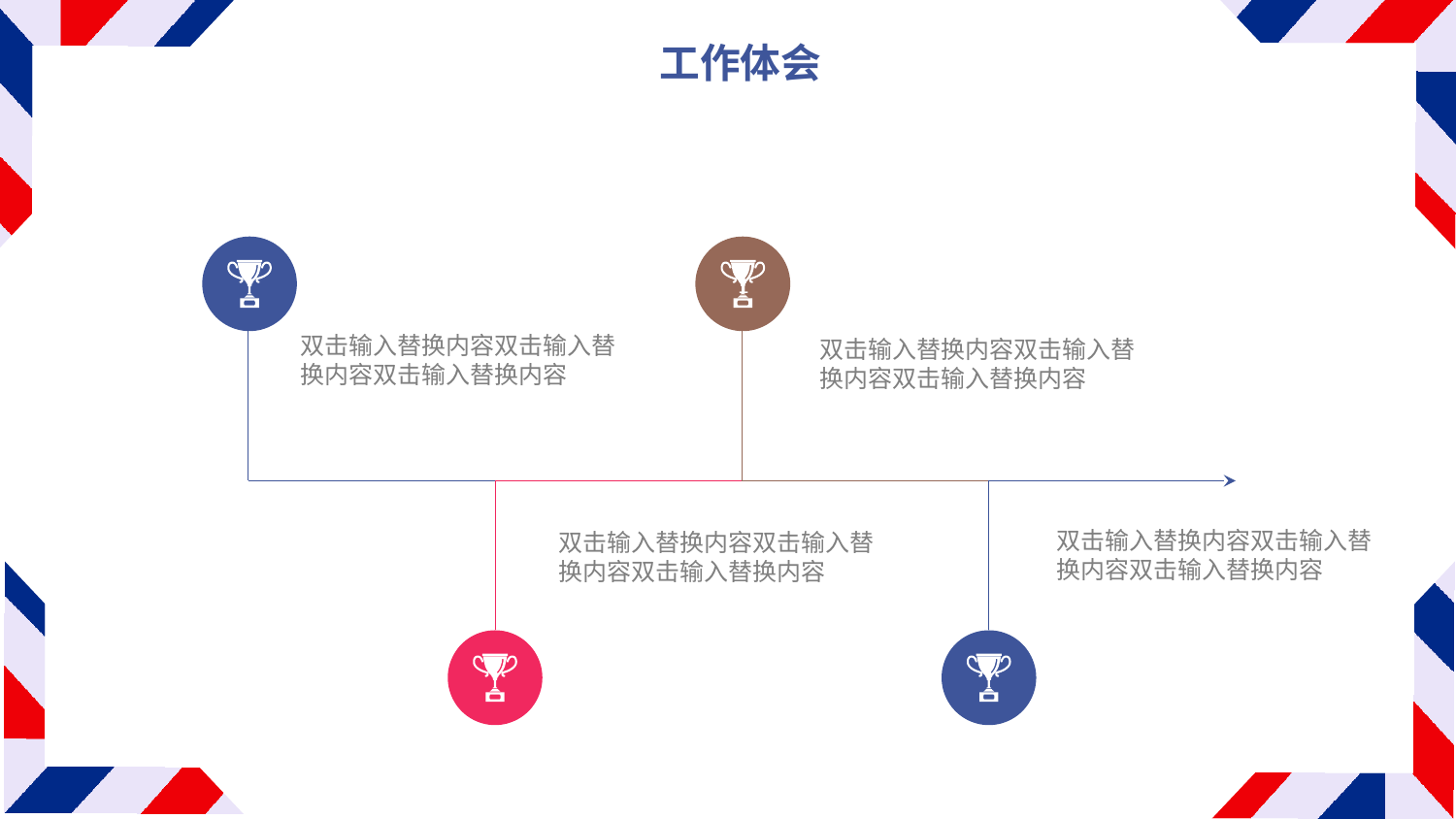

工作体会

1

双击输入替换内容双击输入替换内容双击输入替换内容
双击输入替换内容双击输入替换内容双击输入替换内容
双击输入替换内容双击输入替换内容双击输入替换内容
双击输入替换内容双击输入替换内容双击输入替换内容